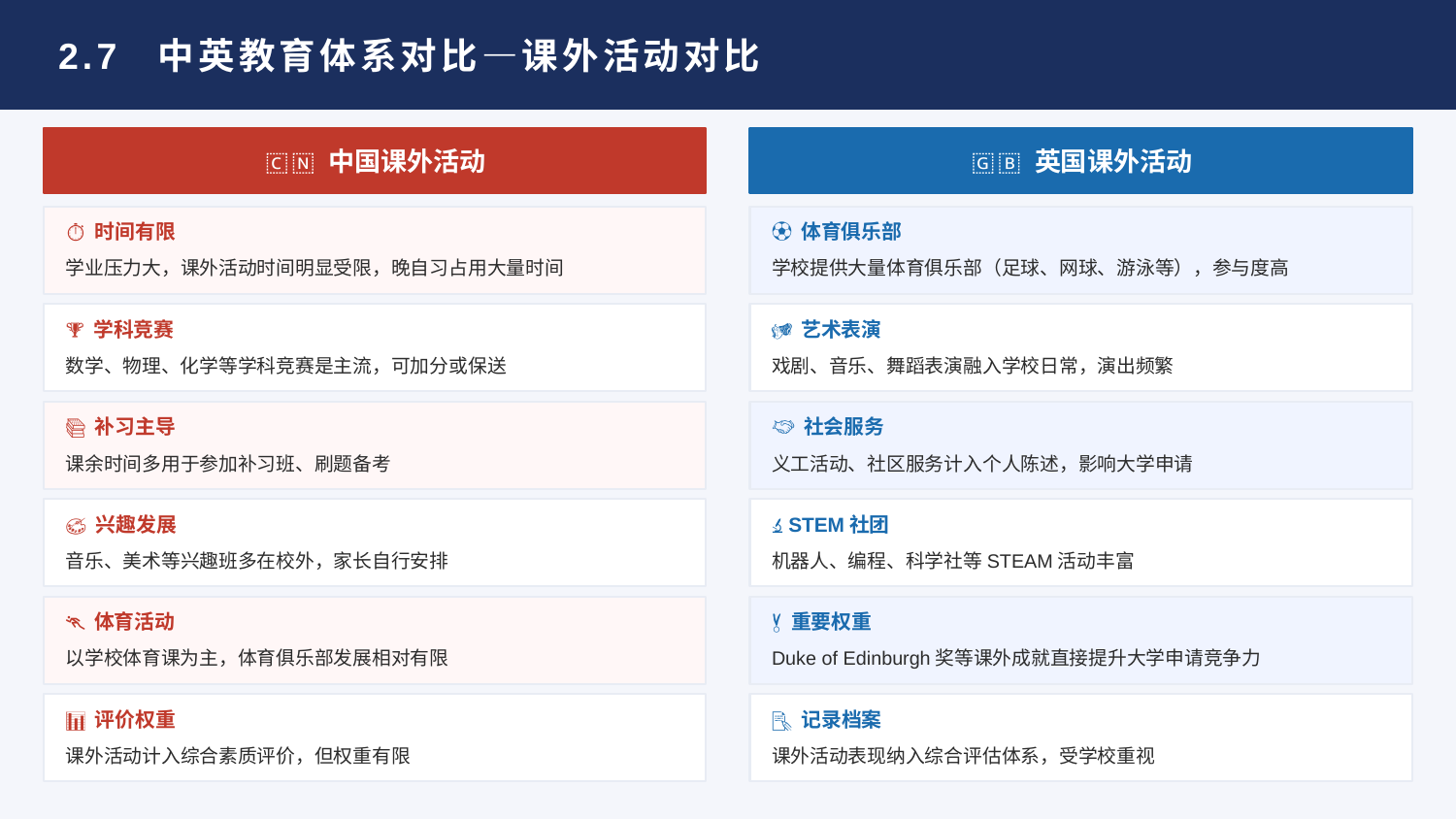

2.7  中英教育体系对比—课外活动对比

🇨🇳 中国课外活动

🇬🇧 英国课外活动

⏱ 时间有限
⚽ 体育俱乐部
学业压力大，课外活动时间明显受限，晚自习占用大量时间
学校提供大量体育俱乐部（足球、网球、游泳等），参与度高

🏆 学科竞赛
🎭 艺术表演
数学、物理、化学等学科竞赛是主流，可加分或保送
戏剧、音乐、舞蹈表演融入学校日常，演出频繁

📚 补习主导
🤝 社会服务
课余时间多用于参加补习班、刷题备考
义工活动、社区服务计入个人陈述，影响大学申请

🎨 兴趣发展
🔬 STEM社团
音乐、美术等兴趣班多在校外，家长自行安排
机器人、编程、科学社等STEAM活动丰富

🏃 体育活动
🏅 重要权重
以学校体育课为主，体育俱乐部发展相对有限
Duke of Edinburgh奖等课外成就直接提升大学申请竞争力

📊 评价权重
📝 记录档案
课外活动计入综合素质评价，但权重有限
课外活动表现纳入综合评估体系，受学校重视